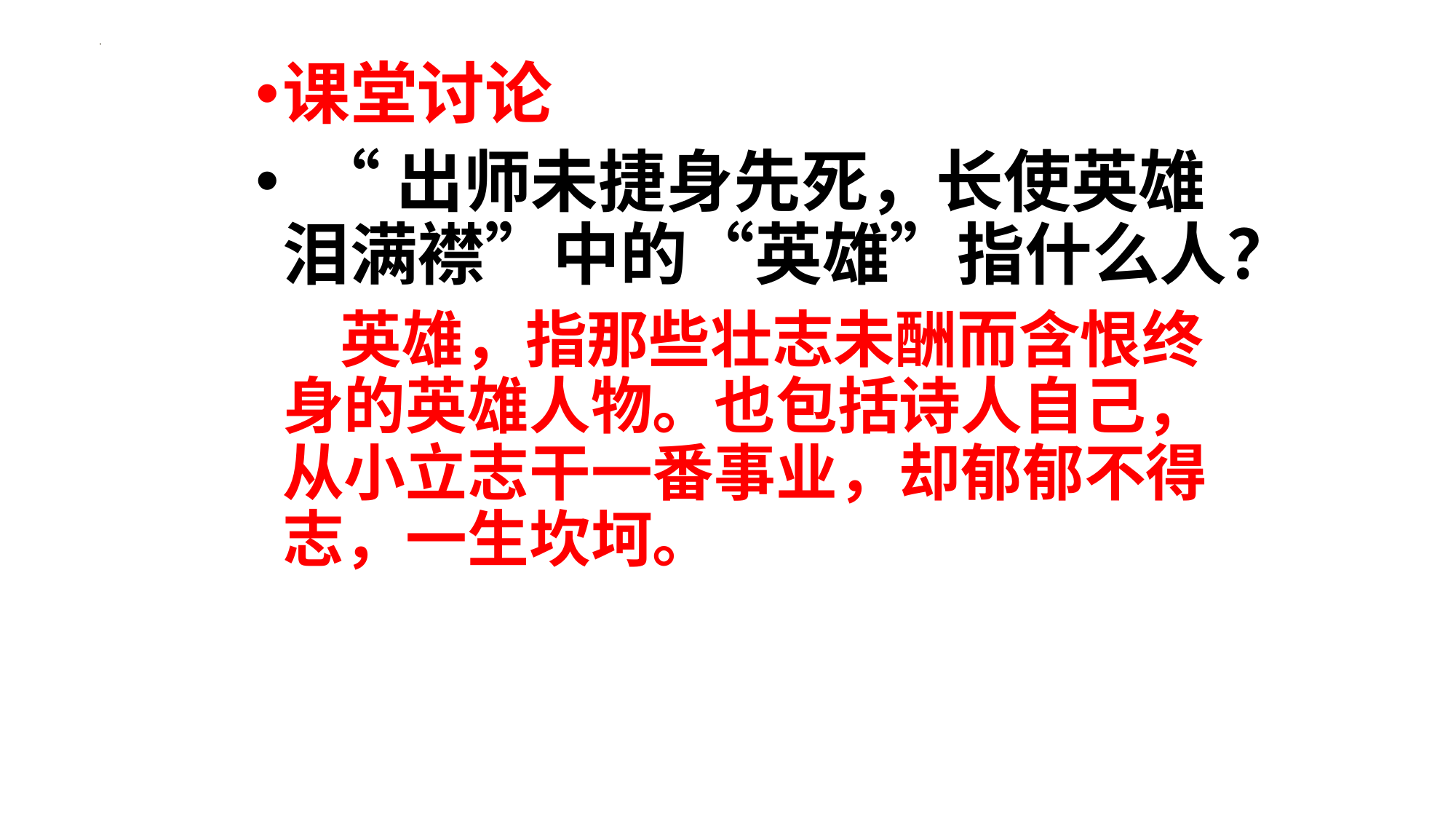

课堂讨论
  “出师未捷身先死，长使英雄泪满襟”中的“英雄”指什么人？
     英雄，指那些壮志未酬而含恨终身的英雄人物。也包括诗人自己，从小立志干一番事业，却郁郁不得志，一生坎坷。